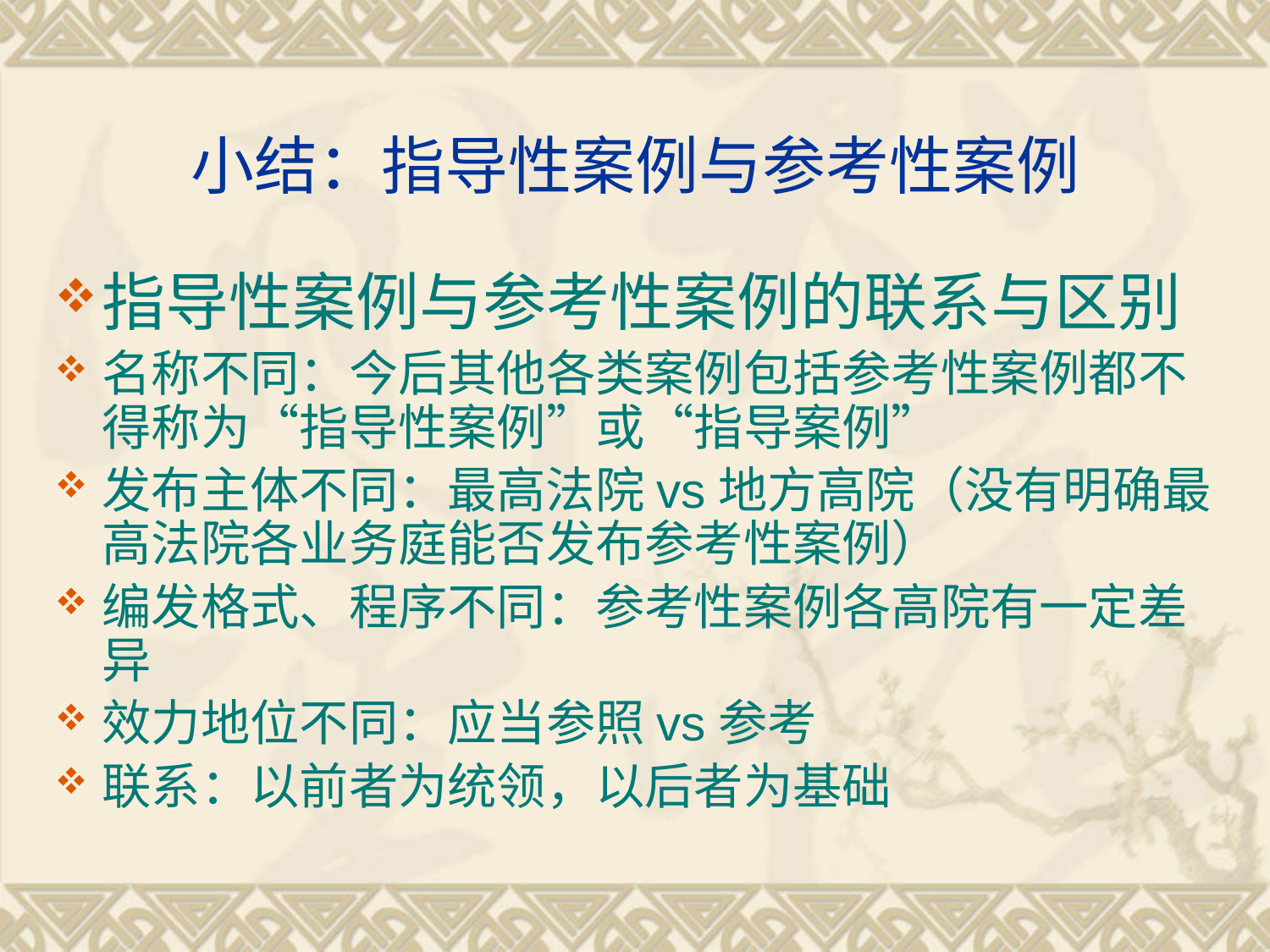

# 小结：指导性案例与参考性案例
指导性案例与参考性案例的联系与区别
名称不同：今后其他各类案例包括参考性案例都不得称为“指导性案例”或“指导案例”
发布主体不同：最高法院vs地方高院（没有明确最高法院各业务庭能否发布参考性案例）
编发格式、程序不同：参考性案例各高院有一定差异
效力地位不同：应当参照vs参考
联系：以前者为统领，以后者为基础